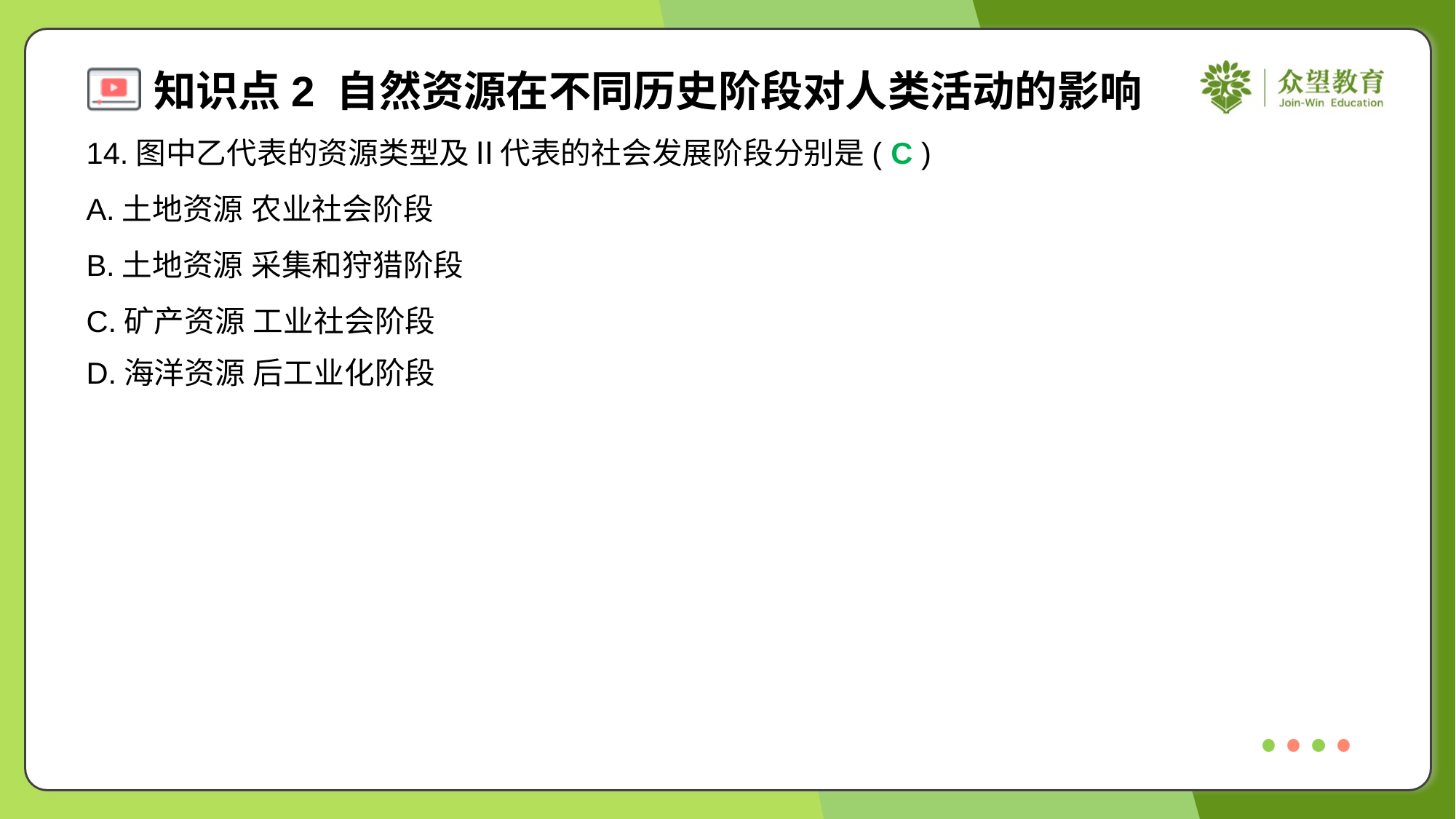

14.图中乙代表的资源类型及Ⅱ代表的社会发展阶段分别是(     )
C
A.土地资源 农业社会阶段
B.土地资源 采集和狩猎阶段
C.矿产资源 工业社会阶段
D.海洋资源 后工业化阶段